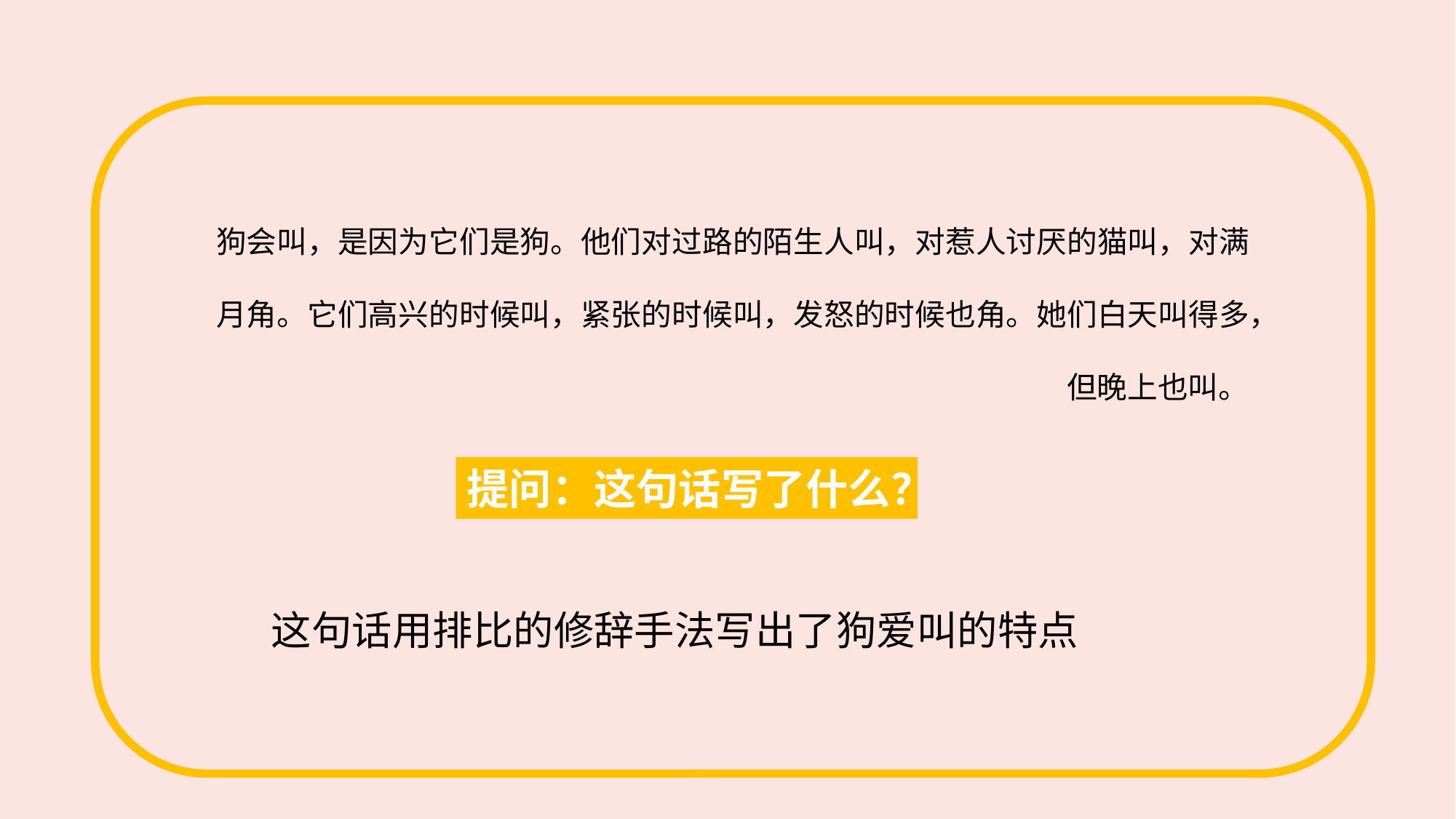

狗会叫，是因为它们是狗。他们对过路的陌生人叫，对惹人讨厌的猫叫，对满月角。它们高兴的时候叫，紧张的时候叫，发怒的时候也角。她们白天叫得多，但晚上也叫。
提问：这句话写了什么？
这句话用排比的修辞手法写出了狗爱叫的特点